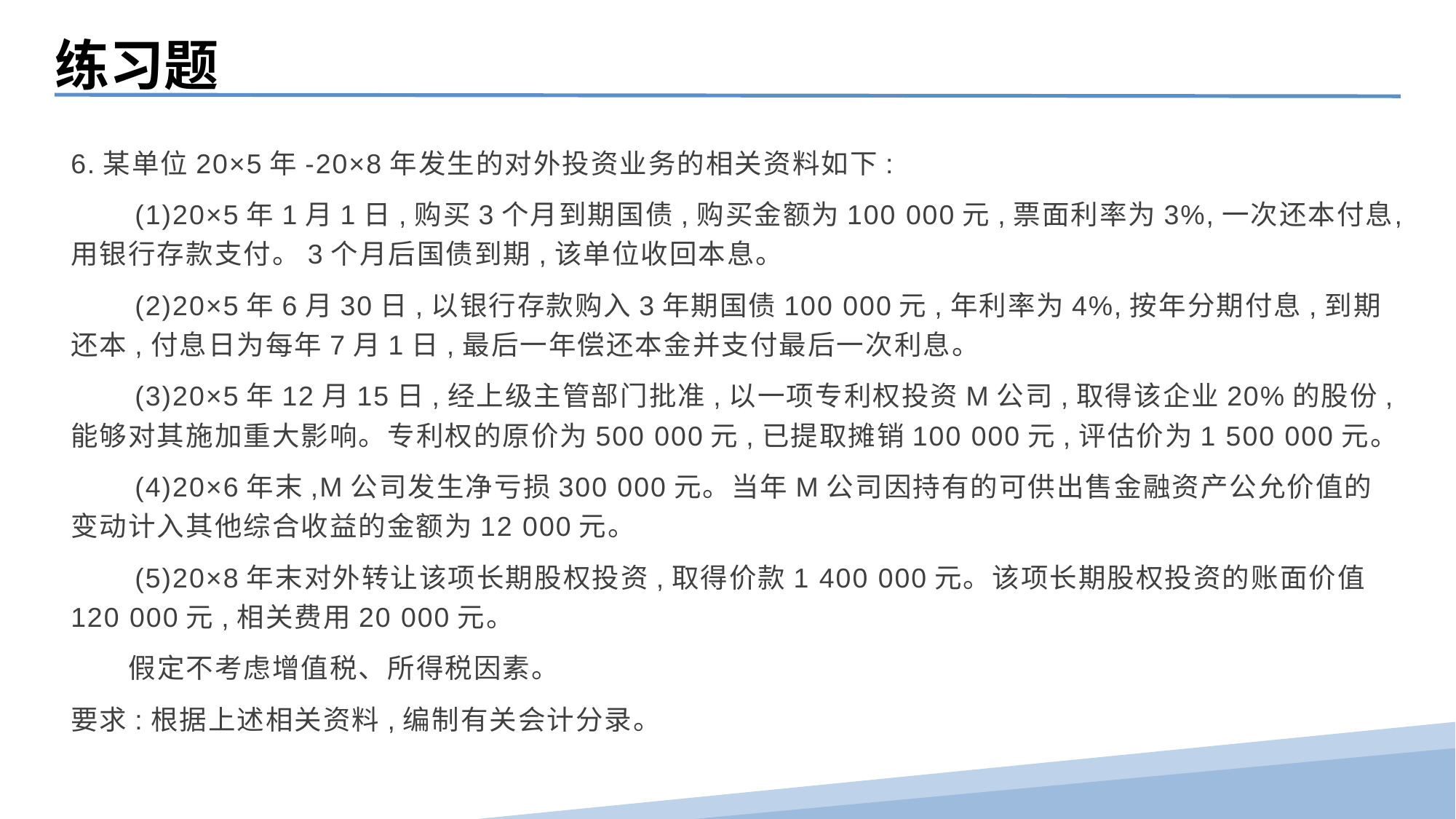

练习题
6.某单位20×5年-20×8年发生的对外投资业务的相关资料如下:
　　(1)20×5年1月1日,购买3个月到期国债,购买金额为100 000元,票面利率为3%,一次还本付息,用银行存款支付。3个月后国债到期,该单位收回本息。
　　(2)20×5年6月30日,以银行存款购入3年期国债100 000元,年利率为4%,按年分期付息,到期还本,付息日为每年7月1日,最后一年偿还本金并支付最后一次利息。
　　(3)20×5年12月15日,经上级主管部门批准,以一项专利权投资M公司,取得该企业20%的股份,能够对其施加重大影响。专利权的原价为500 000元,已提取摊销100 000元,评估价为1 500 000元。
　　(4)20×6年末,M公司发生净亏损300 000元。当年M公司因持有的可供出售金融资产公允价值的变动计入其他综合收益的金额为12 000元。
　　(5)20×8年末对外转让该项长期股权投资,取得价款1 400 000元。该项长期股权投资的账面价值120 000元,相关费用20 000元。
　　假定不考虑增值税、所得税因素。
要求:根据上述相关资料,编制有关会计分录。